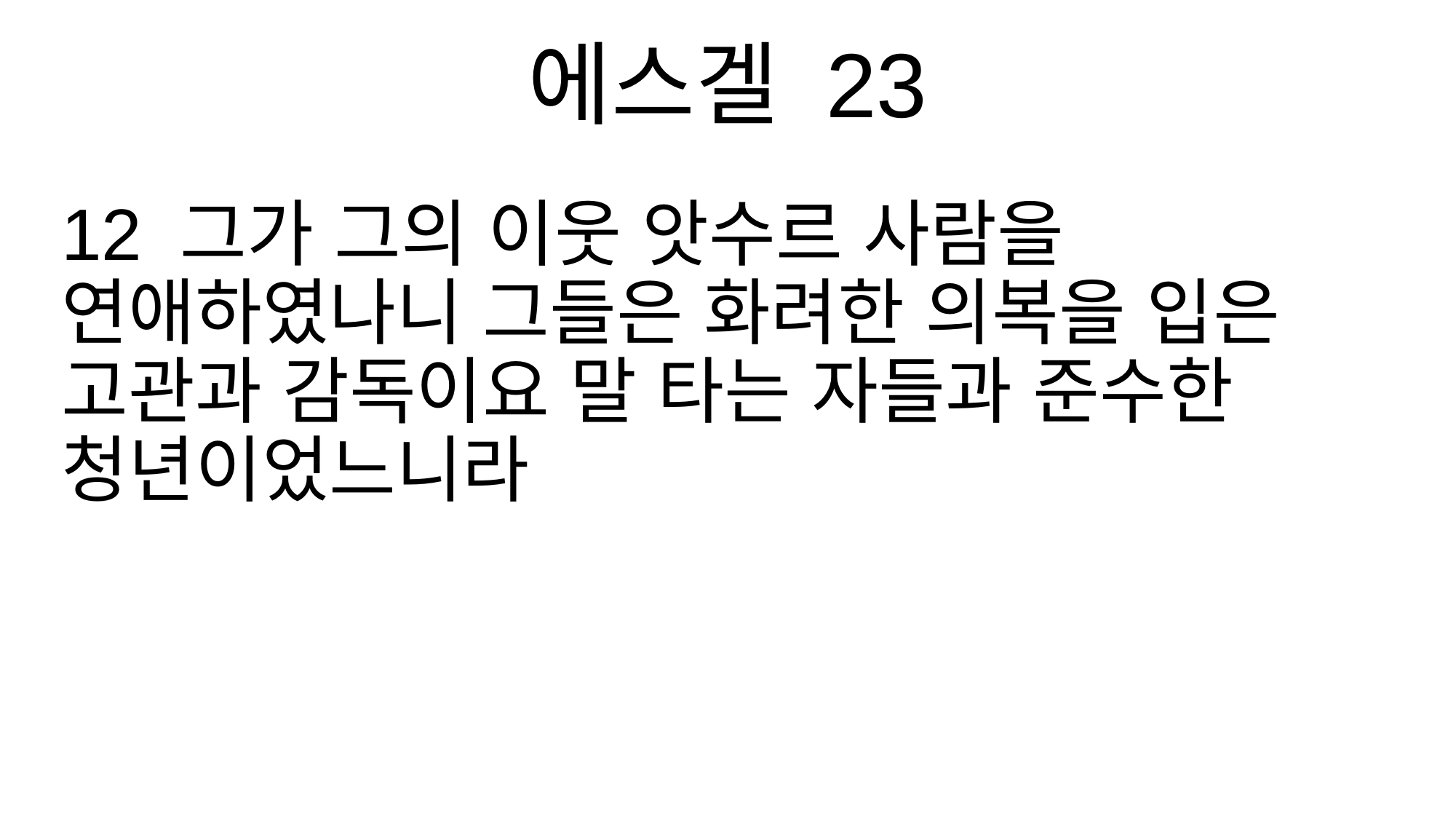

에스겔 23
12 그가 그의 이웃 앗수르 사람을 연애하였나니 그들은 화려한 의복을 입은 고관과 감독이요 말 타는 자들과 준수한 청년이었느니라